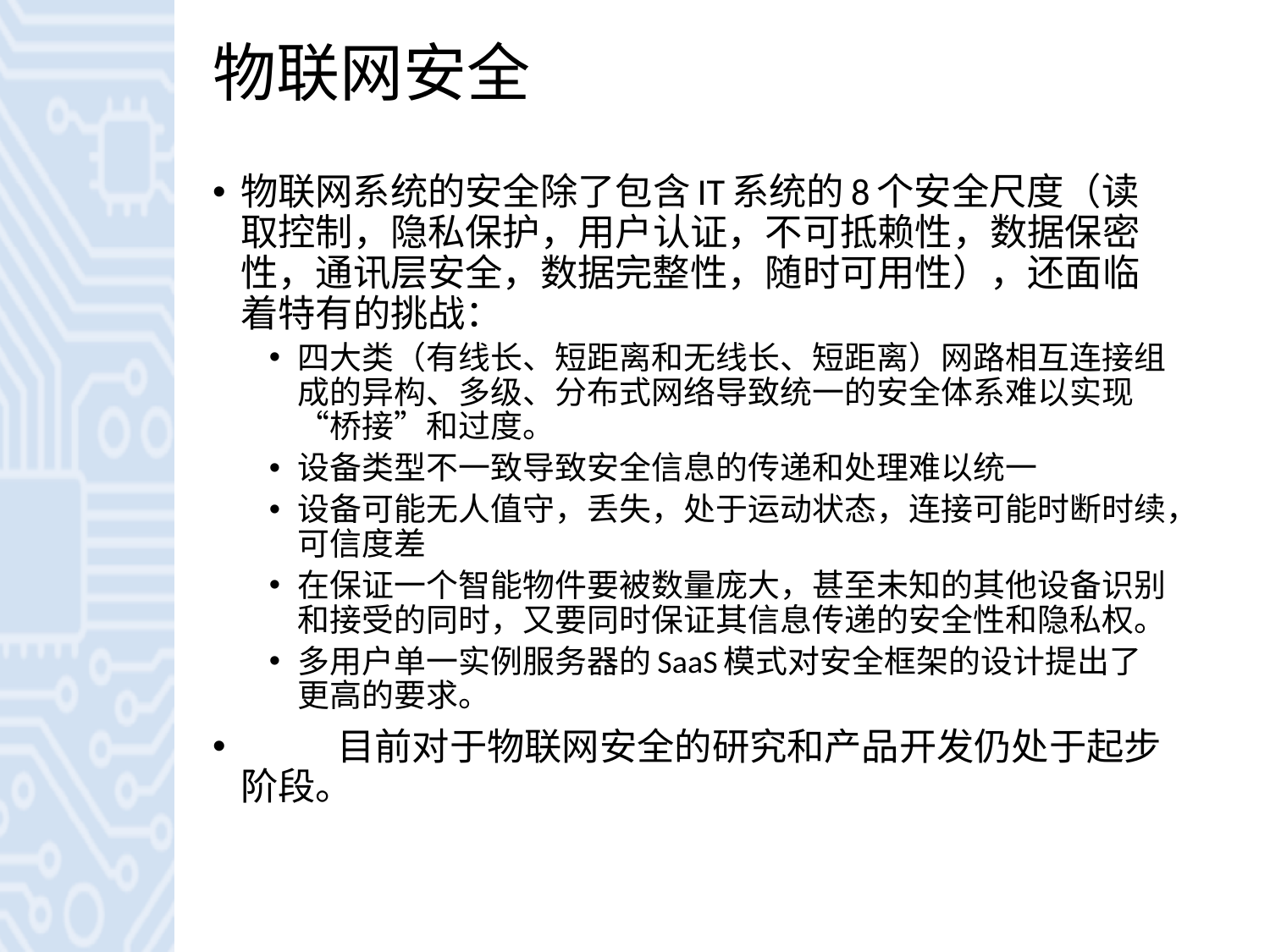

# 物联网安全
物联网系统的安全除了包含IT系统的8个安全尺度（读取控制，隐私保护，用户认证，不可抵赖性，数据保密性，通讯层安全，数据完整性，随时可用性），还面临着特有的挑战：
四大类（有线长、短距离和无线长、短距离）网路相互连接组成的异构、多级、分布式网络导致统一的安全体系难以实现“桥接”和过度。
设备类型不一致导致安全信息的传递和处理难以统一
设备可能无人值守，丢失，处于运动状态，连接可能时断时续，可信度差
在保证一个智能物件要被数量庞大，甚至未知的其他设备识别和接受的同时，又要同时保证其信息传递的安全性和隐私权。
多用户单一实例服务器的SaaS模式对安全框架的设计提出了更高的要求。
	目前对于物联网安全的研究和产品开发仍处于起步阶段。